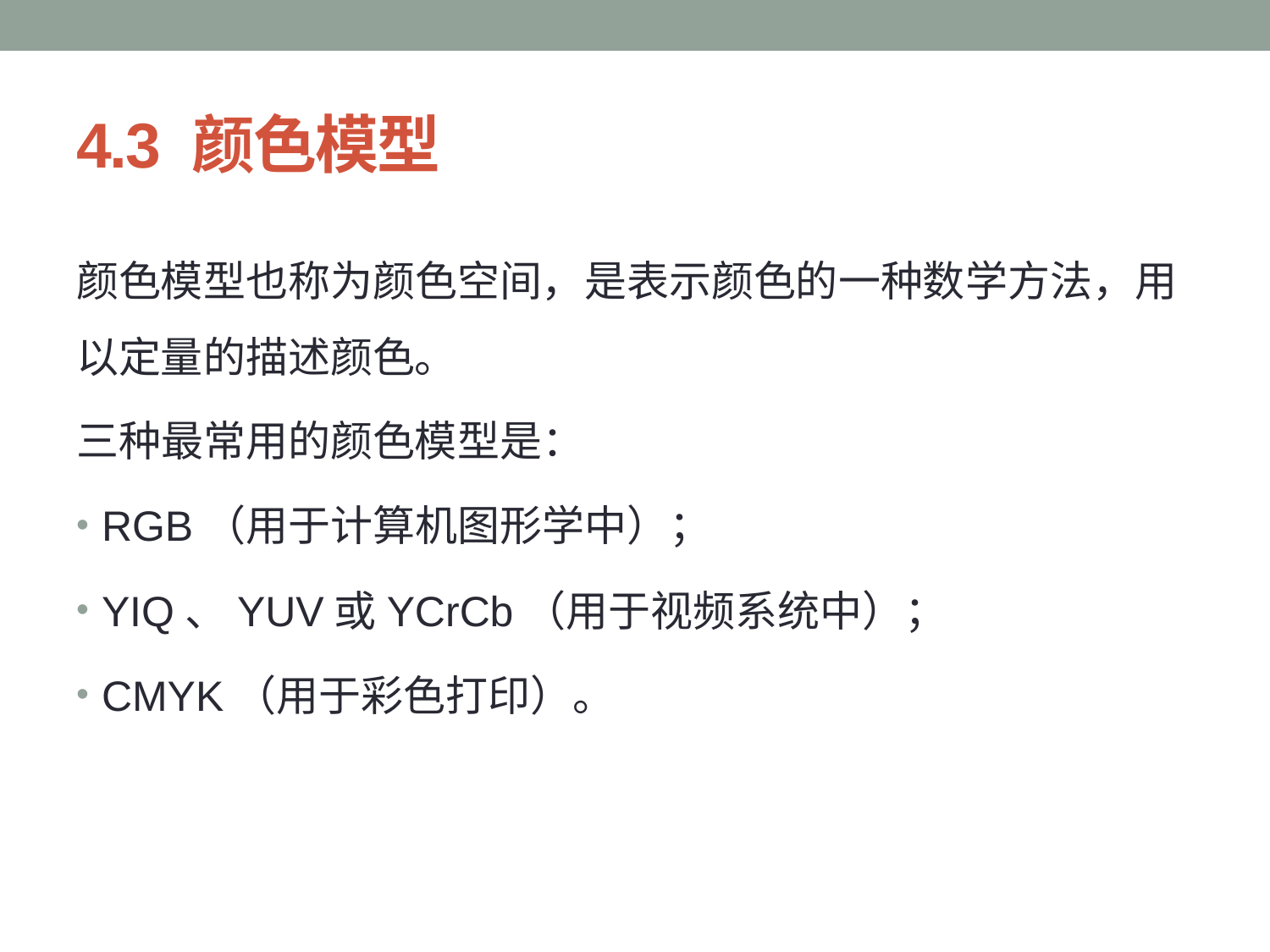

# 4.3 颜色模型
颜色模型也称为颜色空间，是表示颜色的一种数学方法，用以定量的描述颜色。
三种最常用的颜色模型是：
RGB（用于计算机图形学中）；
YIQ、YUV或YCrCb（用于视频系统中）；
CMYK（用于彩色打印）。